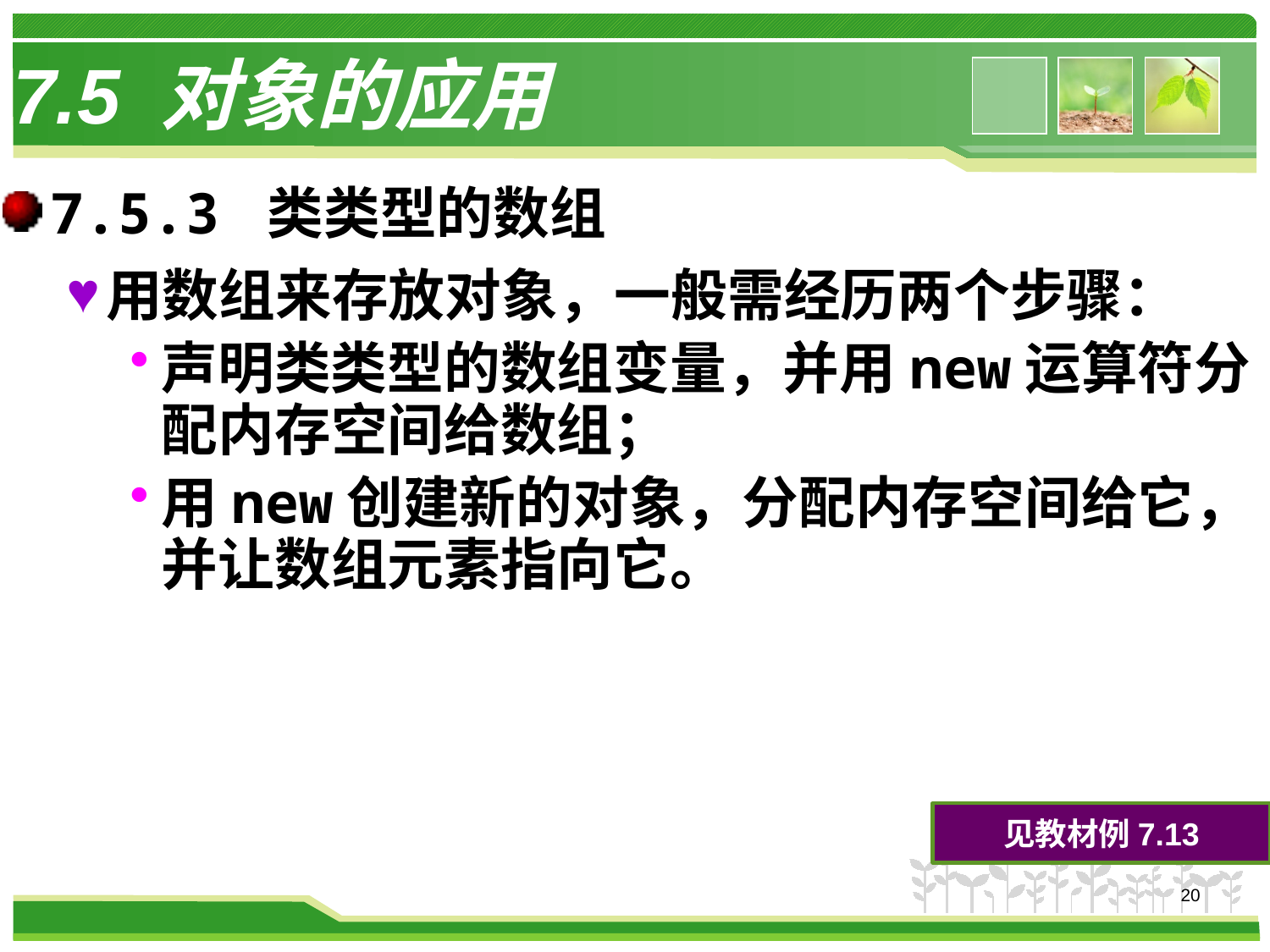

# 7.5 对象的应用
7.5.3 类类型的数组
用数组来存放对象，一般需经历两个步骤：
声明类类型的数组变量，并用new运算符分配内存空间给数组；
用new创建新的对象，分配内存空间给它，并让数组元素指向它。
见教材例7.13
20